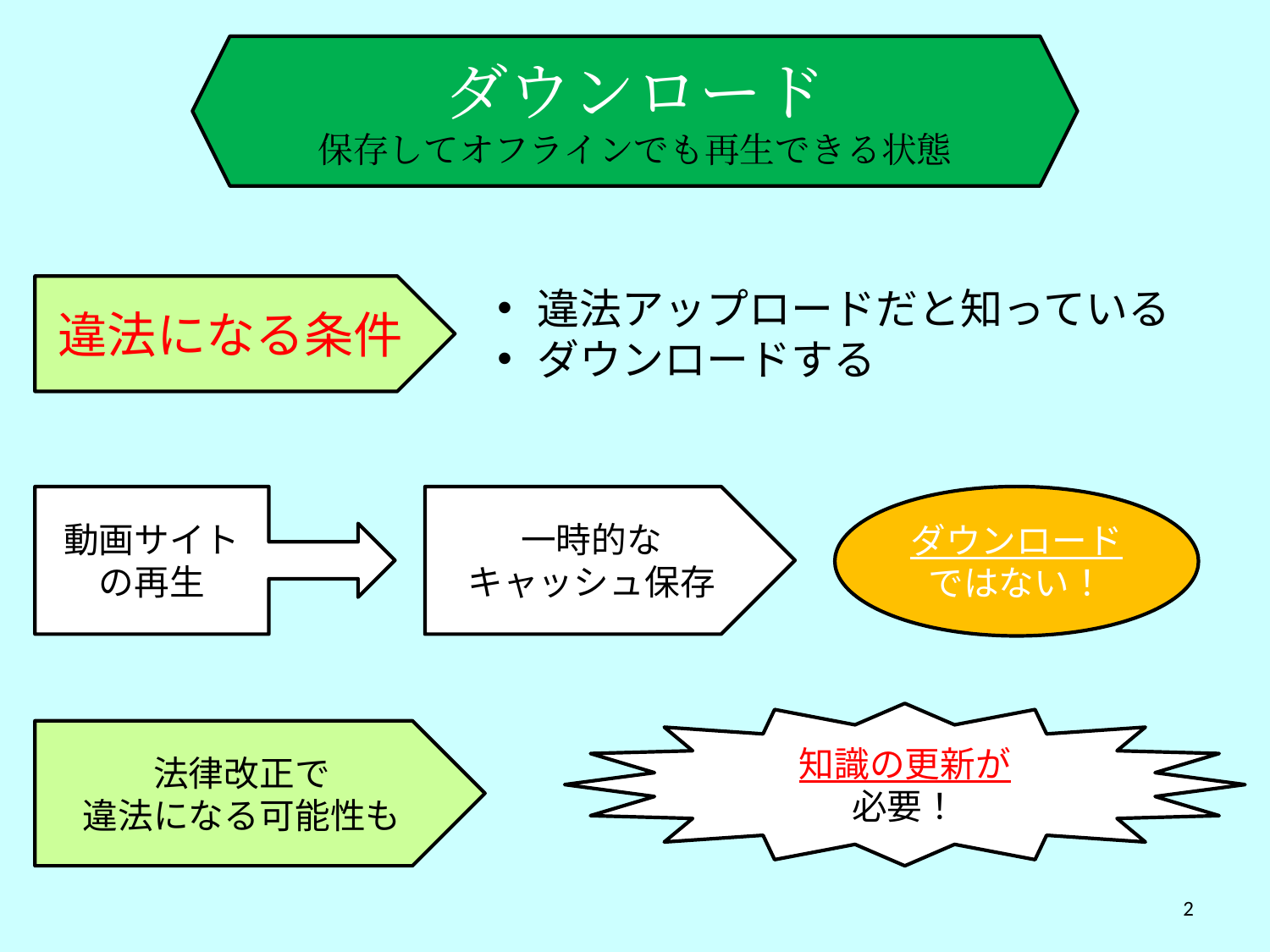

ダウンロード
保存してオフラインでも再生できる状態
違法アップロードだと知っている
ダウンロードする
違法になる条件
動画サイト
の再生
一時的な
キャッシュ保存
ダウンロード
ではない！
知識の更新が
必要！
法律改正で
違法になる可能性も
2